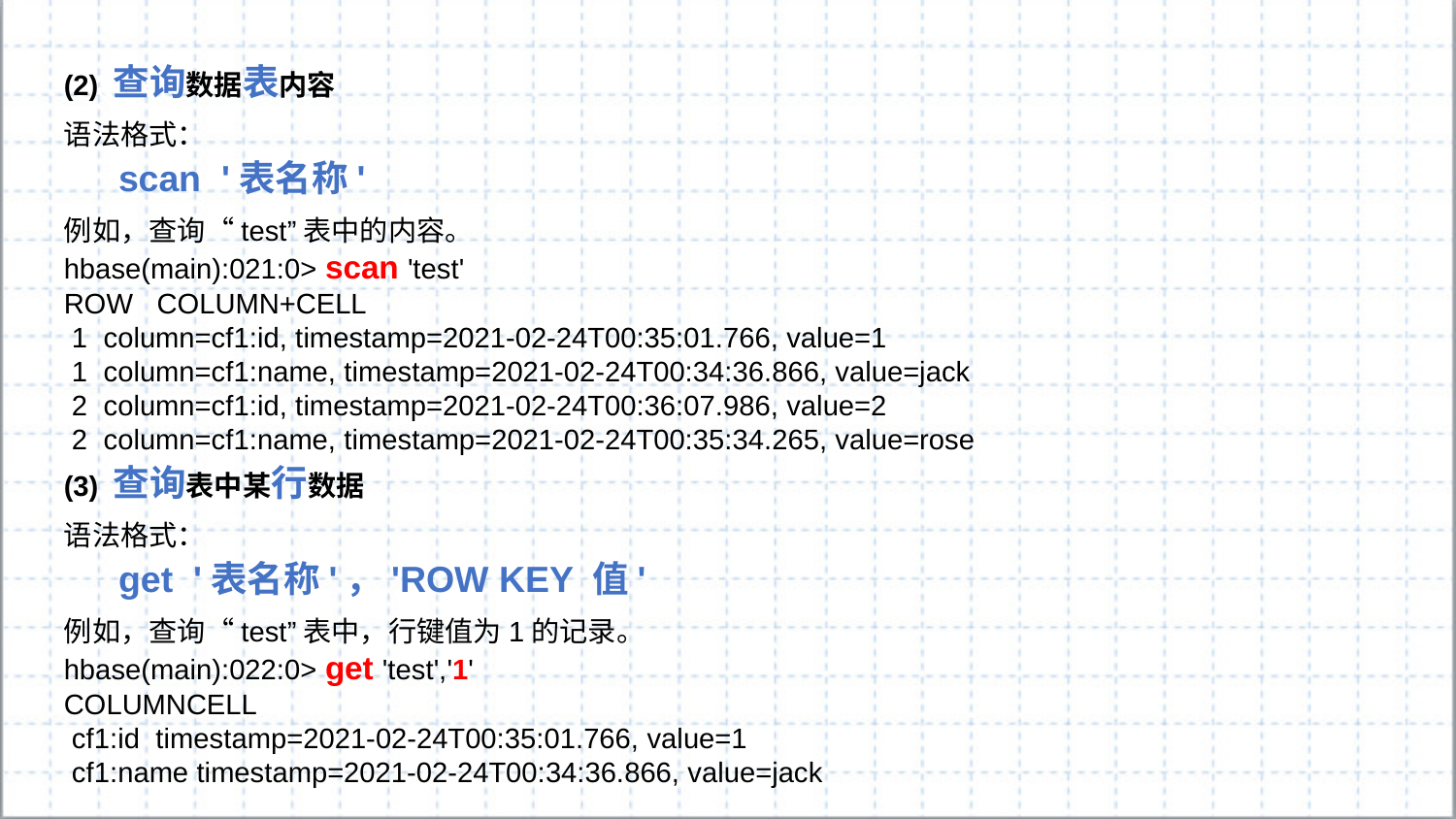

(2) 查询数据表内容
语法格式：
scan  '表名称'
例如，查询“test”表中的内容。
hbase(main):021:0> scan 'test'
ROW   COLUMN+CELL
 1  column=cf1:id, timestamp=2021-02-24T00:35:01.766, value=1
 1  column=cf1:name, timestamp=2021-02-24T00:34:36.866, value=jack
 2  column=cf1:id, timestamp=2021-02-24T00:36:07.986, value=2
 2  column=cf1:name, timestamp=2021-02-24T00:35:34.265, value=rose
(3) 查询表中某行数据
语法格式：
get  '表名称'，'ROW KEY 值'
例如，查询“test”表中，行键值为1的记录。
hbase(main):022:0> get 'test','1'
COLUMNCELL
 cf1:id  timestamp=2021-02-24T00:35:01.766, value=1
 cf1:name timestamp=2021-02-24T00:34:36.866, value=jack